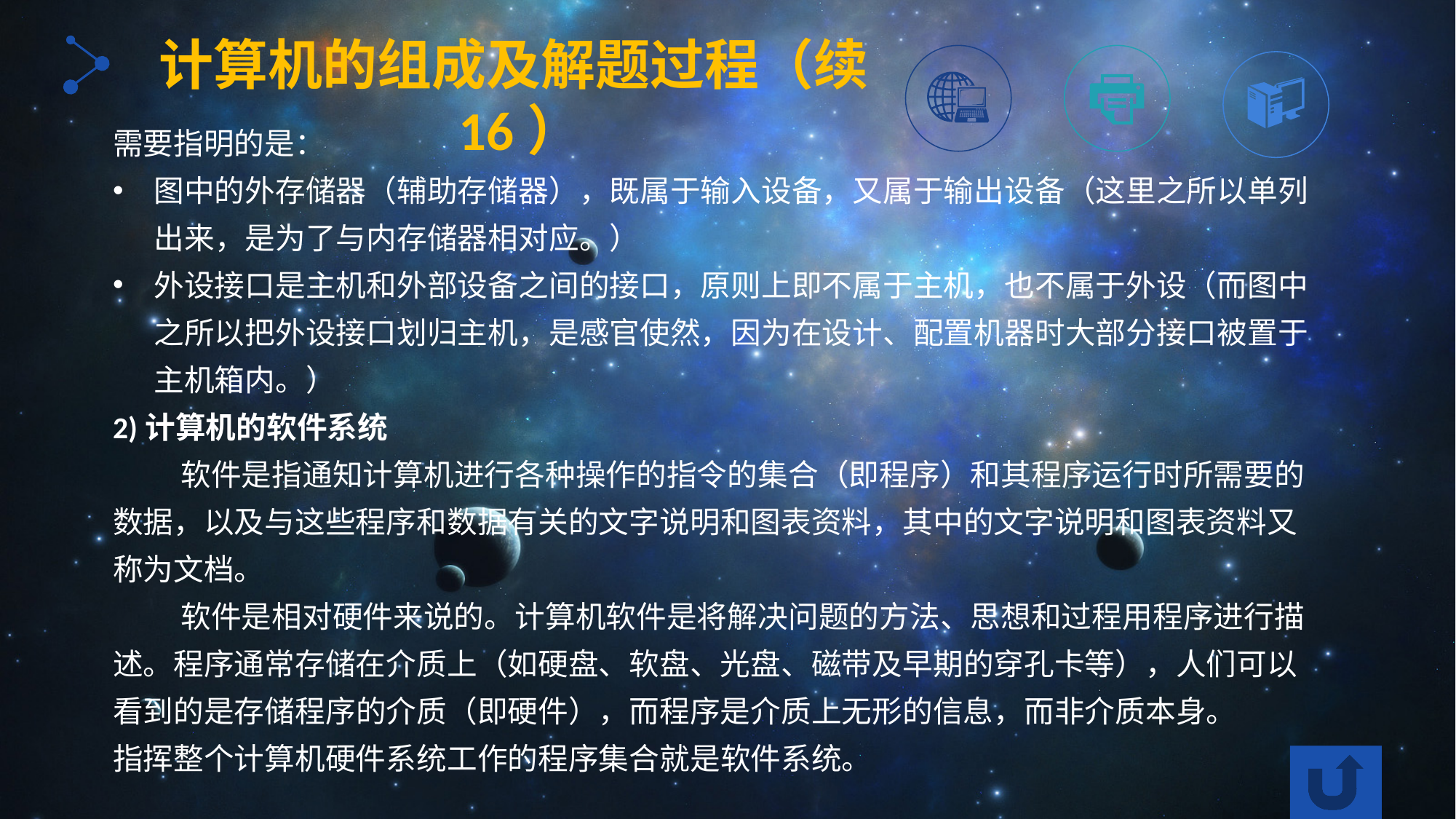

计算机的组成及解题过程（续16）

需要指明的是：
图中的外存储器（辅助存储器），既属于输入设备，又属于输出设备（这里之所以单列出来，是为了与内存储器相对应。）
外设接口是主机和外部设备之间的接口，原则上即不属于主机，也不属于外设（而图中之所以把外设接口划归主机，是感官使然，因为在设计、配置机器时大部分接口被置于主机箱内。）
2)计算机的软件系统
         软件是指通知计算机进行各种操作的指令的集合（即程序）和其程序运行时所需要的数据，以及与这些程序和数据有关的文字说明和图表资料，其中的文字说明和图表资料又称为文档。
         软件是相对硬件来说的。计算机软件是将解决问题的方法、思想和过程用程序进行描述。程序通常存储在介质上（如硬盘、软盘、光盘、磁带及早期的穿孔卡等），人们可以看到的是存储程序的介质（即硬件），而程序是介质上无形的信息，而非介质本身。
指挥整个计算机硬件系统工作的程序集合就是软件系统。